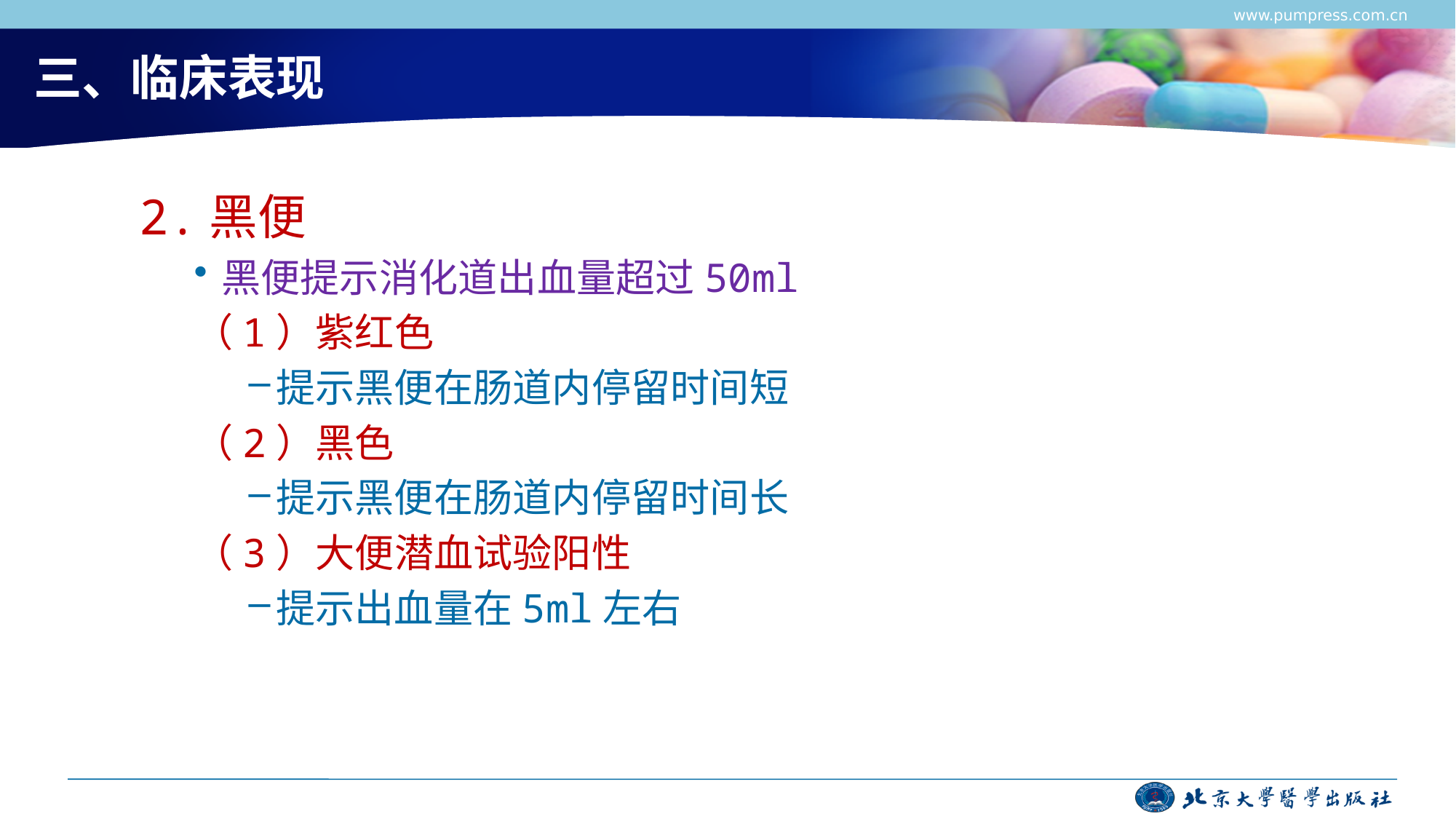

www.pumpress.com.cn
# 三、临床表现
2.黑便
黑便提示消化道出血量超过50ml
（1）紫红色
提示黑便在肠道内停留时间短
（2）黑色
提示黑便在肠道内停留时间长
（3）大便潜血试验阳性
提示出血量在5ml左右